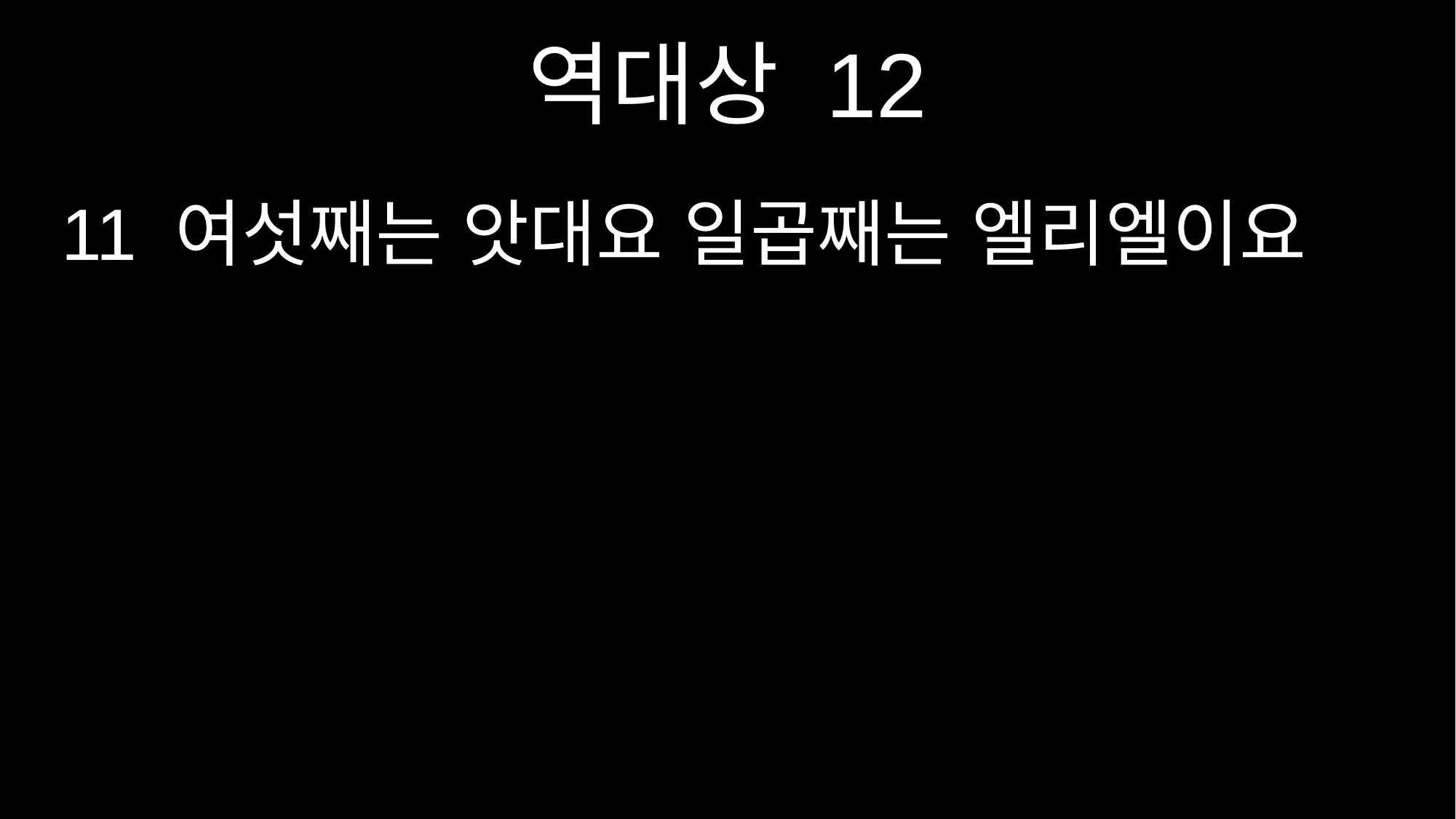

역대상 12
11 여섯째는 앗대요 일곱째는 엘리엘이요